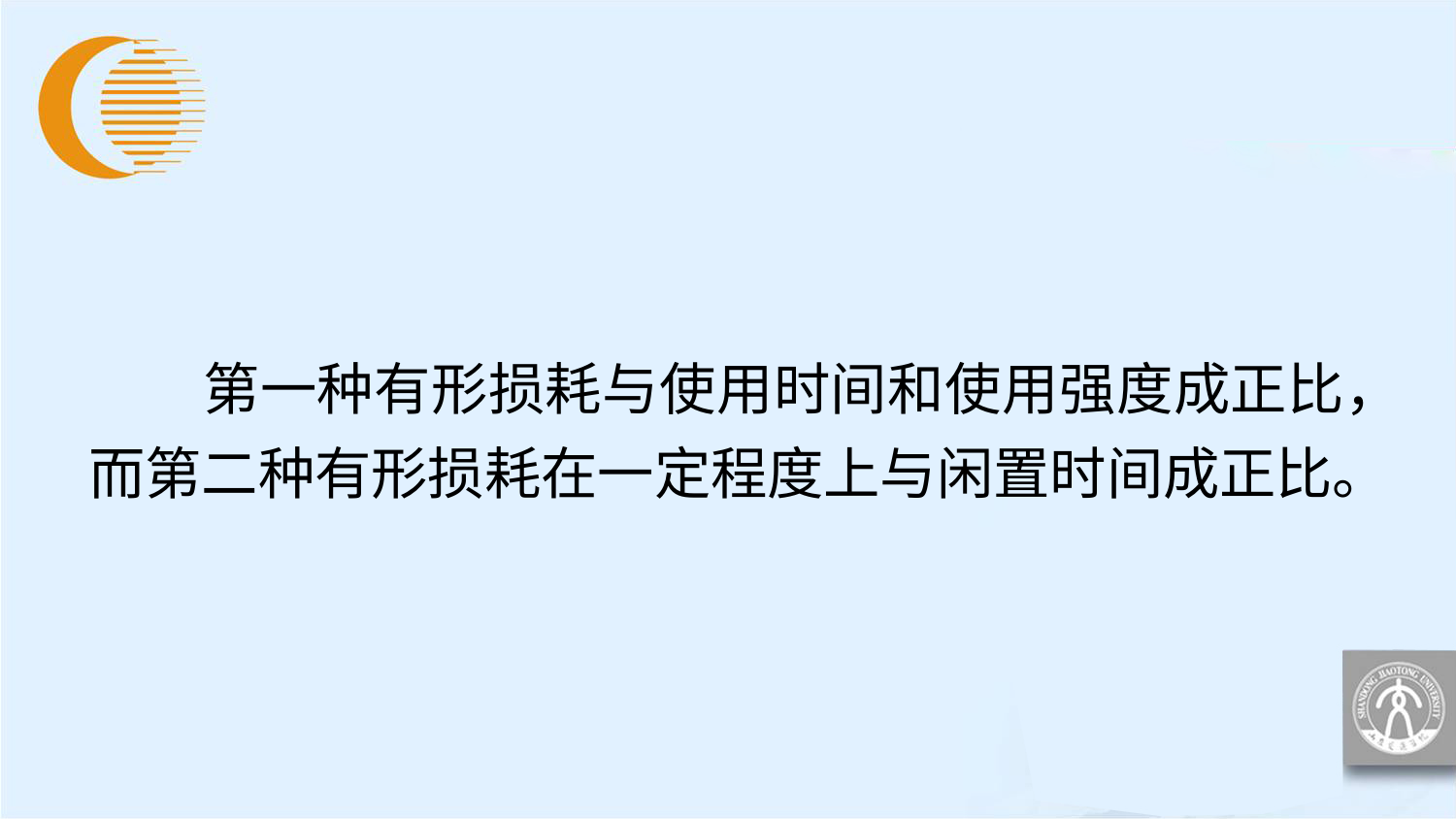

第一种有形损耗与使用时间和使用强度成正比，而第二种有形损耗在一定程度上与闲置时间成正比。